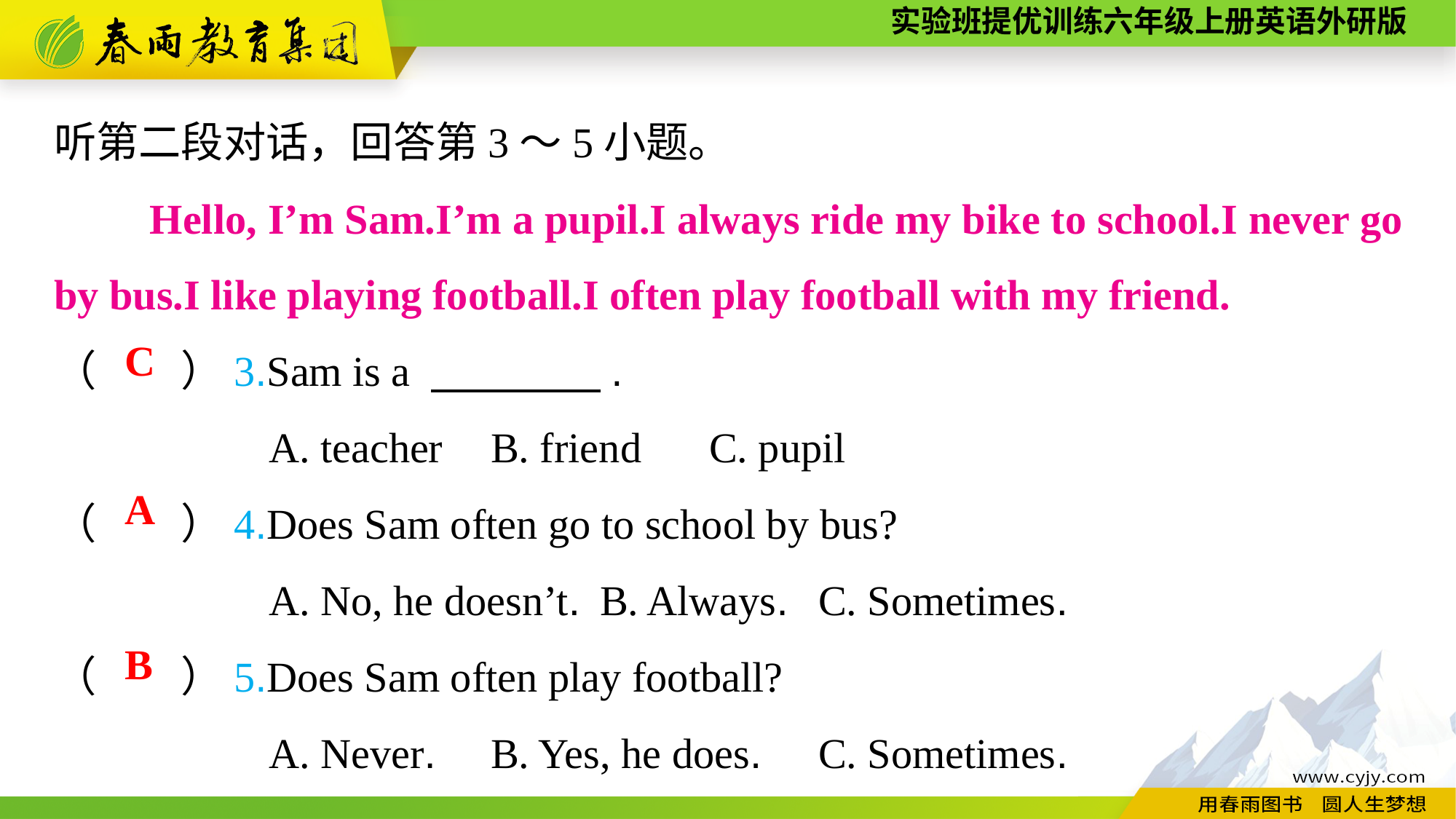

听第二段对话，回答第3～5小题。

（　　）3.Sam is a 　　　　.
A. teacher	B. friend	C. pupil
（　　）4.Does Sam often go to school by bus?
A. No, he doesn’t.	B. Always.	C. Sometimes.
（　　）5.Does Sam often play football?
A. Never.	B. Yes, he does.	C. Sometimes.
　　Hello, I’m Sam.I’m a pupil.I always ride my bike to school.I never go by bus.I like playing football.I often play football with my friend.
C
A
B